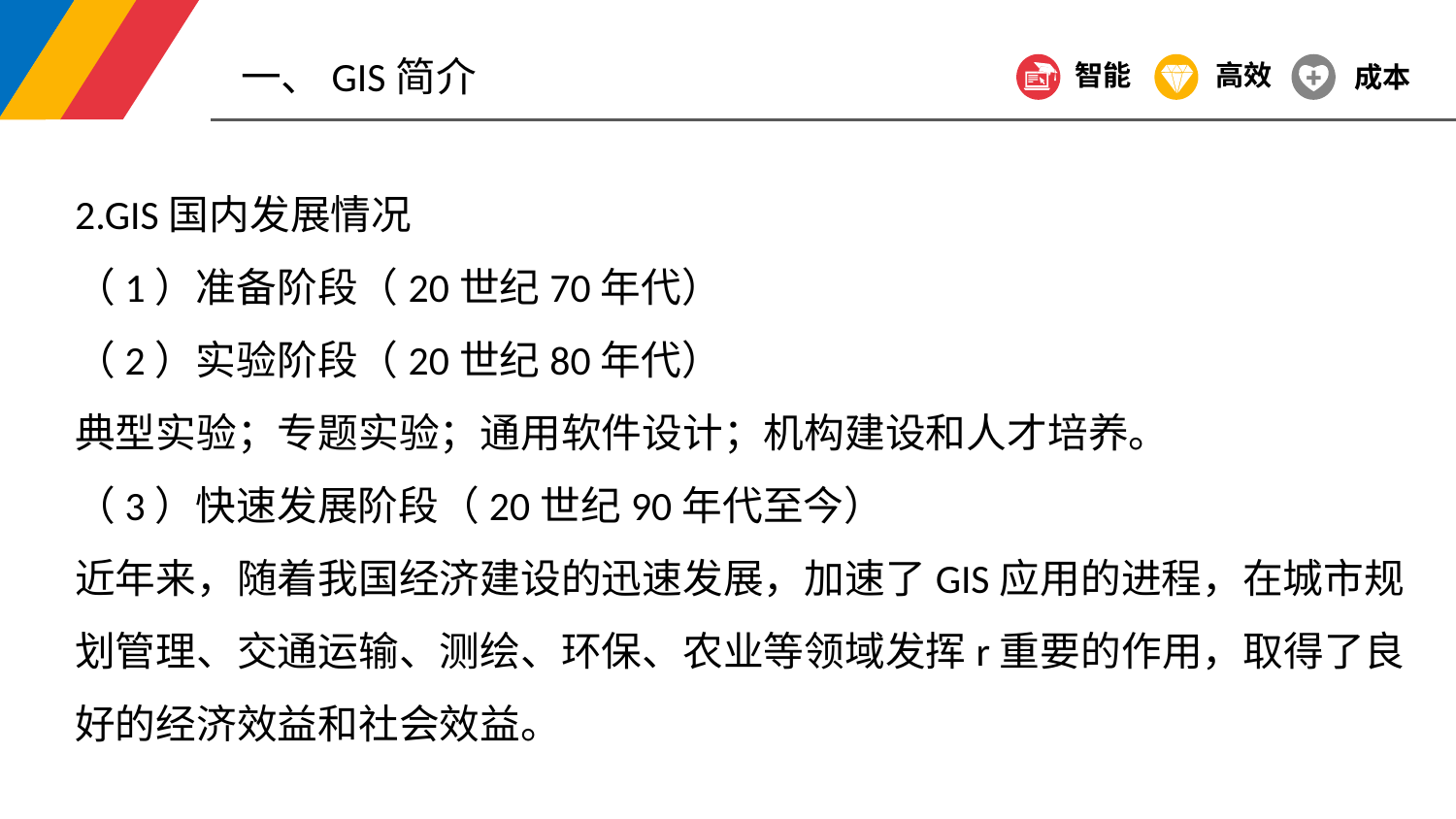

一、GIS简介
智能
高效
成本
2.GIS国内发展情况
（1）准备阶段（20世纪70年代）
（2）实验阶段（20世纪80年代）
典型实验；专题实验；通用软件设计；机构建设和人才培养。
（3）快速发展阶段（20世纪90年代至今）
近年来，随着我国经济建设的迅速发展，加速了GIS应用的进程，在城市规划管理、交通运输、测绘、环保、农业等领域发挥r重要的作用，取得了良好的经济效益和社会效益。